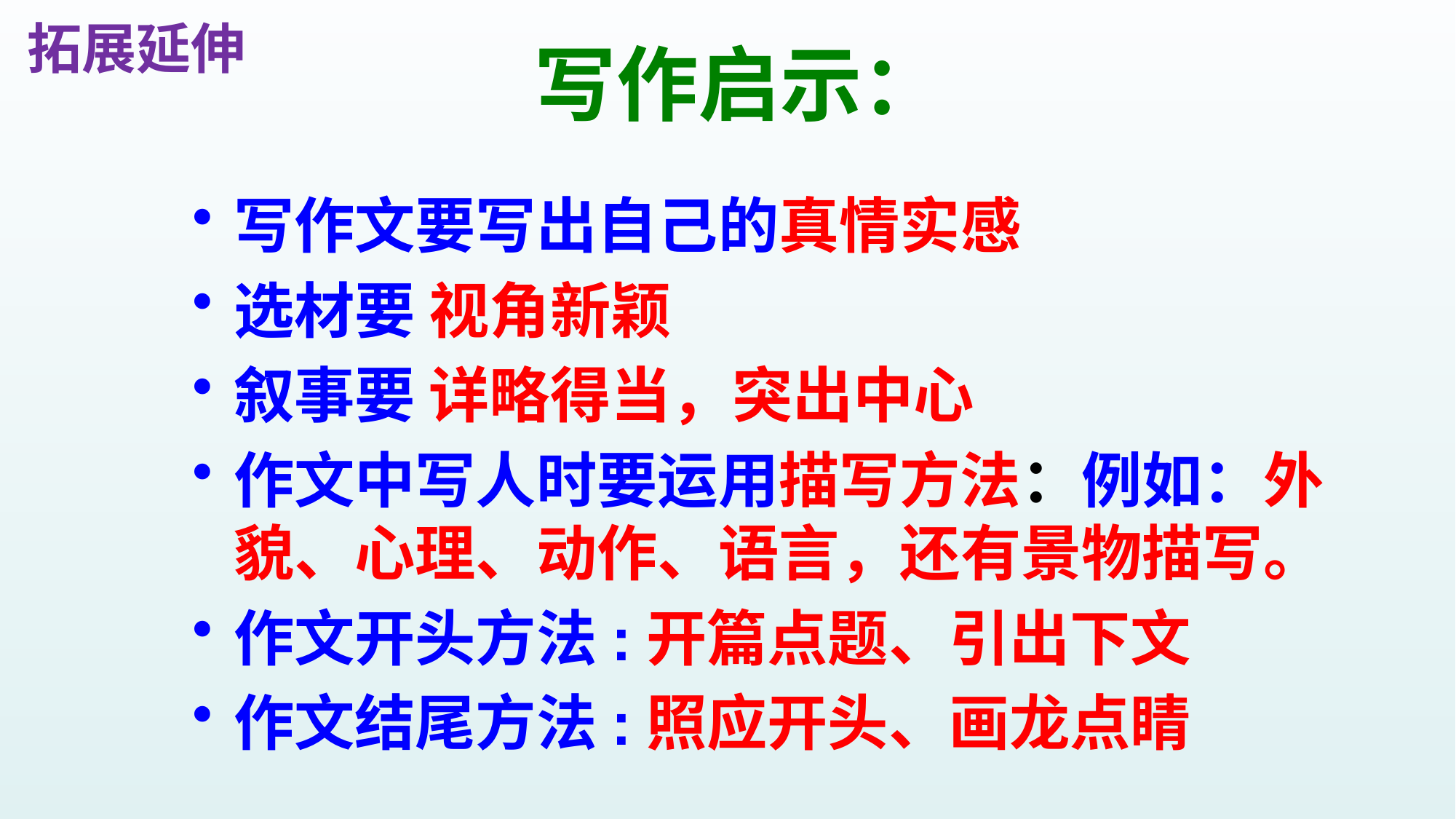

拓展延伸
# 写作启示：
写作文要写出自己的真情实感
选材要 视角新颖
叙事要 详略得当，突出中心
作文中写人时要运用描写方法：例如：外貌、心理、动作、语言，还有景物描写。
作文开头方法:开篇点题、引出下文
作文结尾方法:照应开头、画龙点睛